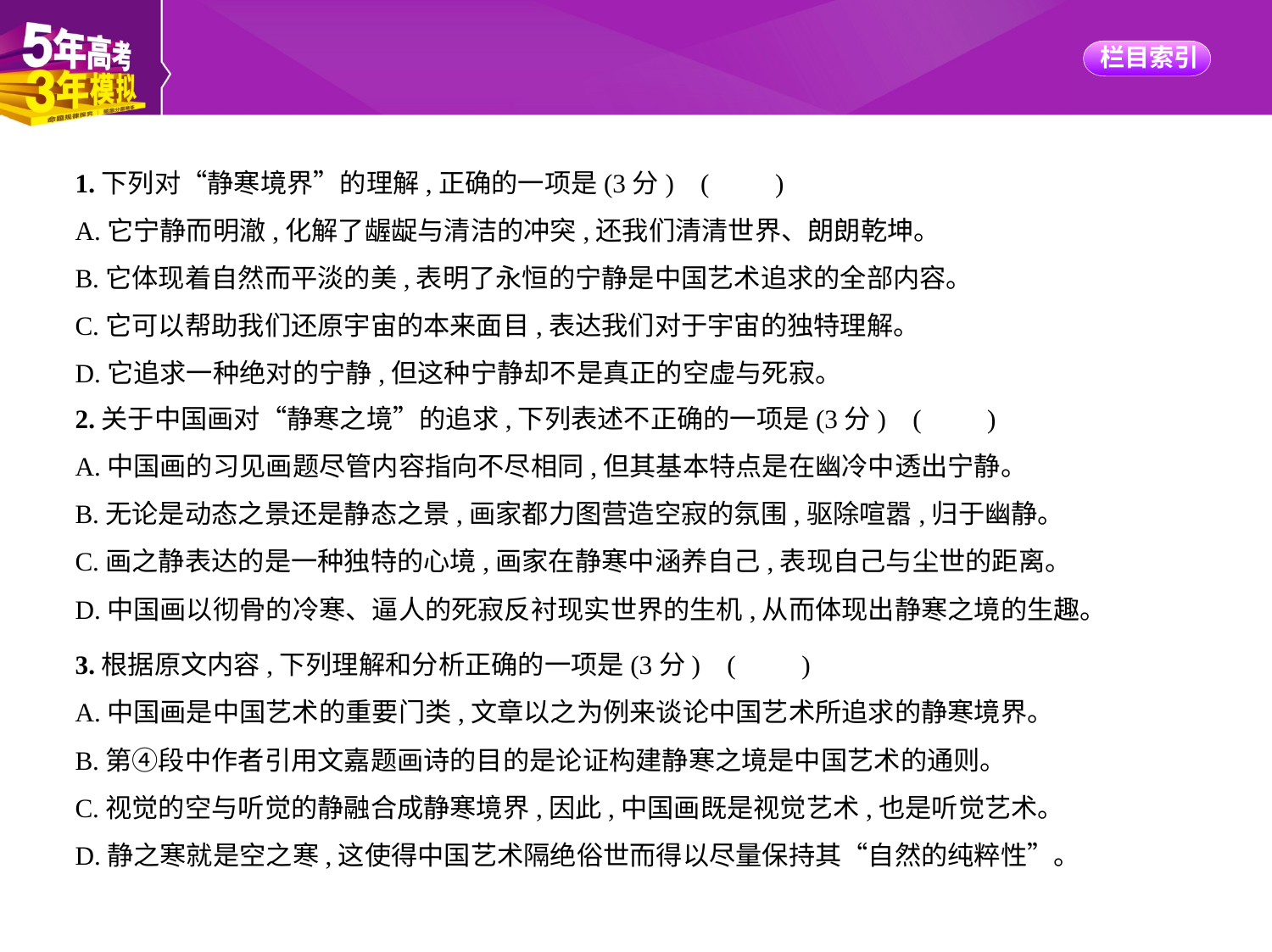

1.下列对“静寒境界”的理解,正确的一项是(3分) (　　)
A.它宁静而明澈,化解了龌龊与清洁的冲突,还我们清清世界、朗朗乾坤。
B.它体现着自然而平淡的美,表明了永恒的宁静是中国艺术追求的全部内容。
C.它可以帮助我们还原宇宙的本来面目,表达我们对于宇宙的独特理解。
D.它追求一种绝对的宁静,但这种宁静却不是真正的空虚与死寂。
2.关于中国画对“静寒之境”的追求,下列表述不正确的一项是(3分) (　　)
A.中国画的习见画题尽管内容指向不尽相同,但其基本特点是在幽冷中透出宁静。
B.无论是动态之景还是静态之景,画家都力图营造空寂的氛围,驱除喧嚣,归于幽静。
C.画之静表达的是一种独特的心境,画家在静寒中涵养自己,表现自己与尘世的距离。
D.中国画以彻骨的冷寒、逼人的死寂反衬现实世界的生机,从而体现出静寒之境的生趣。
3.根据原文内容,下列理解和分析正确的一项是(3分) (　　)
A.中国画是中国艺术的重要门类,文章以之为例来谈论中国艺术所追求的静寒境界。
B.第④段中作者引用文嘉题画诗的目的是论证构建静寒之境是中国艺术的通则。
C.视觉的空与听觉的静融合成静寒境界,因此,中国画既是视觉艺术,也是听觉艺术。
D.静之寒就是空之寒,这使得中国艺术隔绝俗世而得以尽量保持其“自然的纯粹性”。